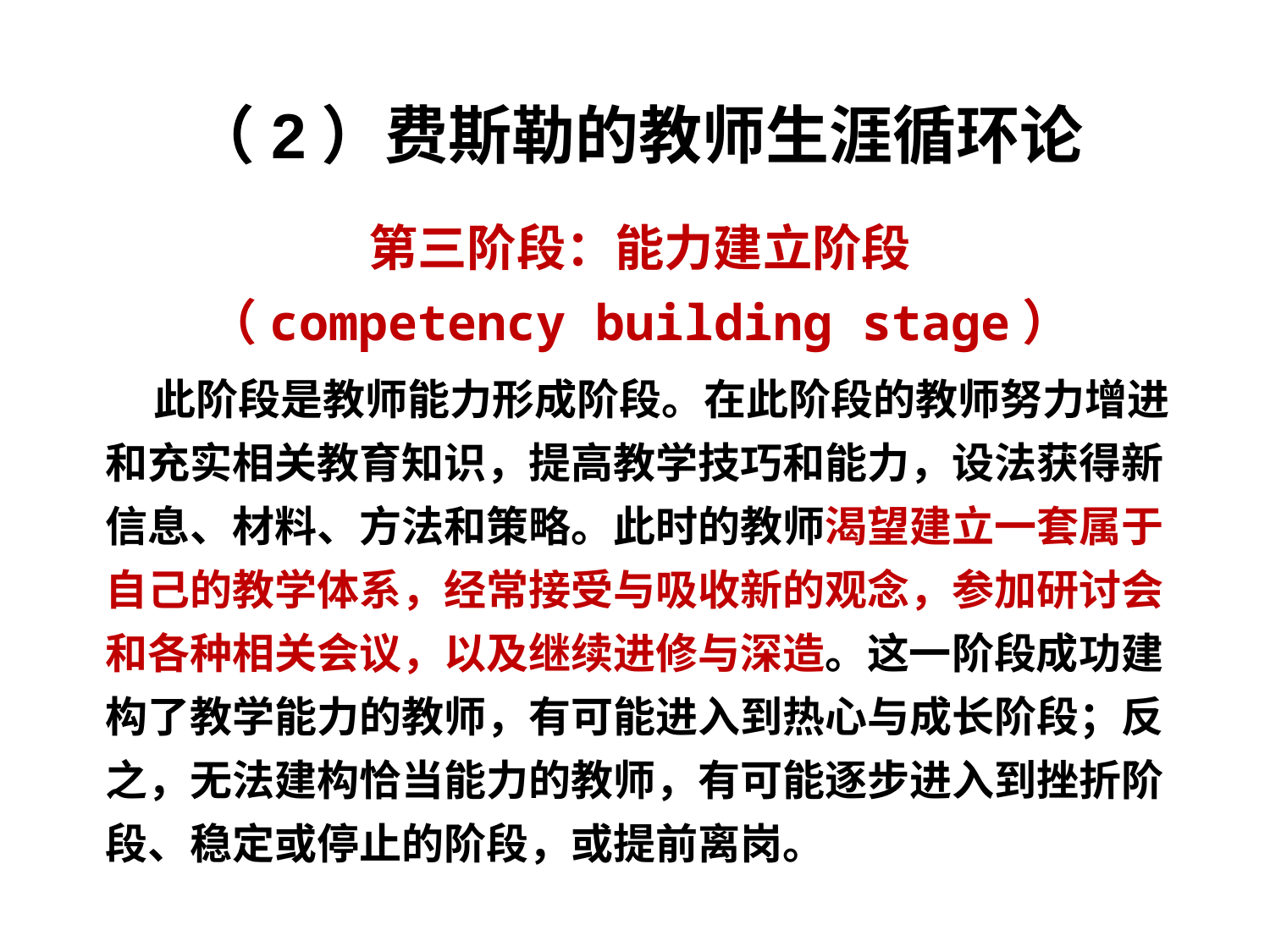

（2）费斯勒的教师生涯循环论
第三阶段：能力建立阶段
（competency building stage）
    此阶段是教师能力形成阶段。在此阶段的教师努力增进和充实相关教育知识，提高教学技巧和能力，设法获得新信息、材料、方法和策略。此时的教师渴望建立一套属于自己的教学体系，经常接受与吸收新的观念，参加研讨会和各种相关会议，以及继续进修与深造。这一阶段成功建构了教学能力的教师，有可能进入到热心与成长阶段；反之，无法建构恰当能力的教师，有可能逐步进入到挫折阶段、稳定或停止的阶段，或提前离岗。